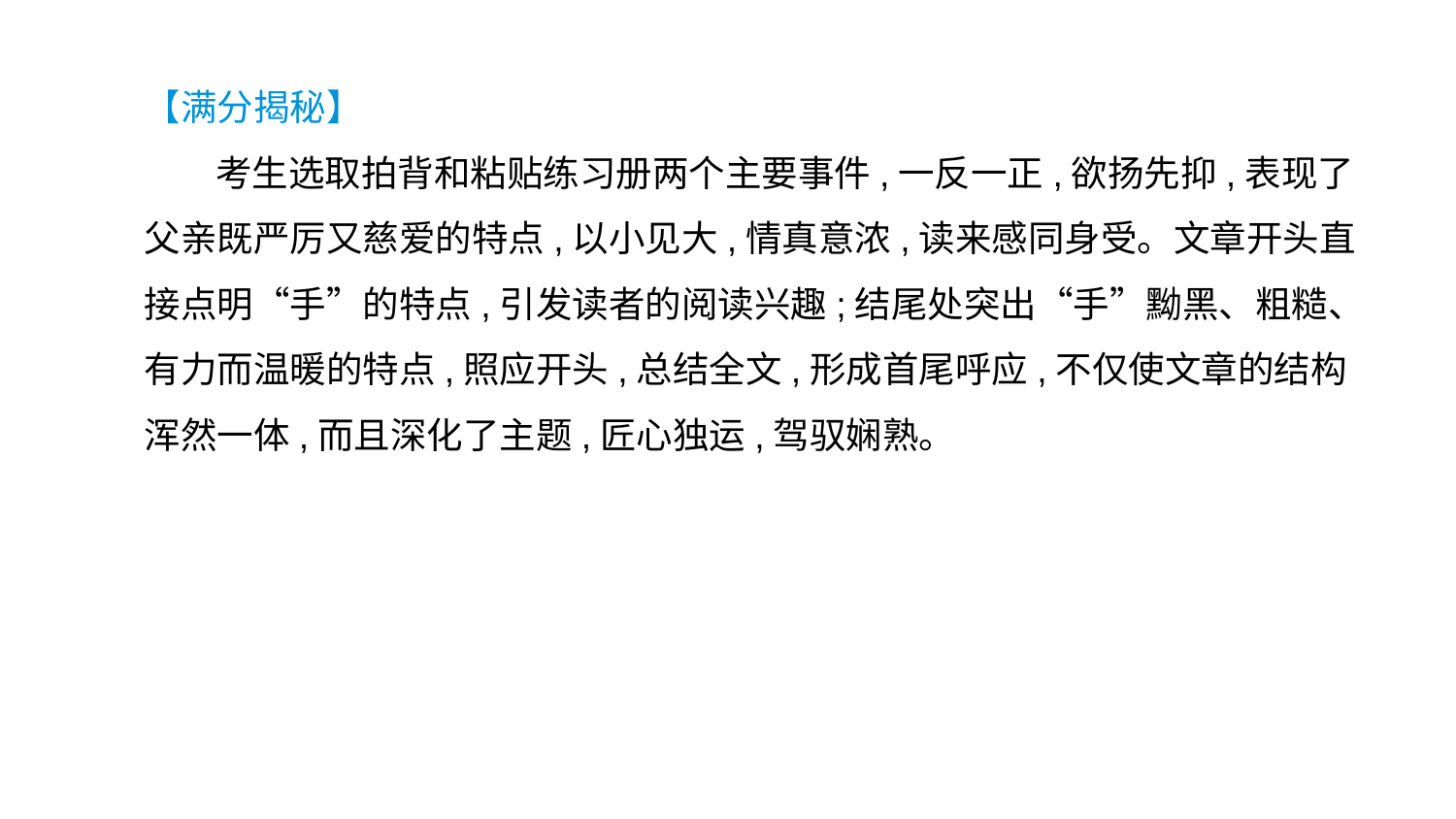

【满分揭秘】
考生选取拍背和粘贴练习册两个主要事件,一反一正,欲扬先抑,表现了父亲既严厉又慈爱的特点,以小见大,情真意浓,读来感同身受。文章开头直接点明“手”的特点,引发读者的阅读兴趣;结尾处突出“手”黝黑、粗糙、有力而温暖的特点,照应开头,总结全文,形成首尾呼应,不仅使文章的结构浑然一体,而且深化了主题,匠心独运,驾驭娴熟。